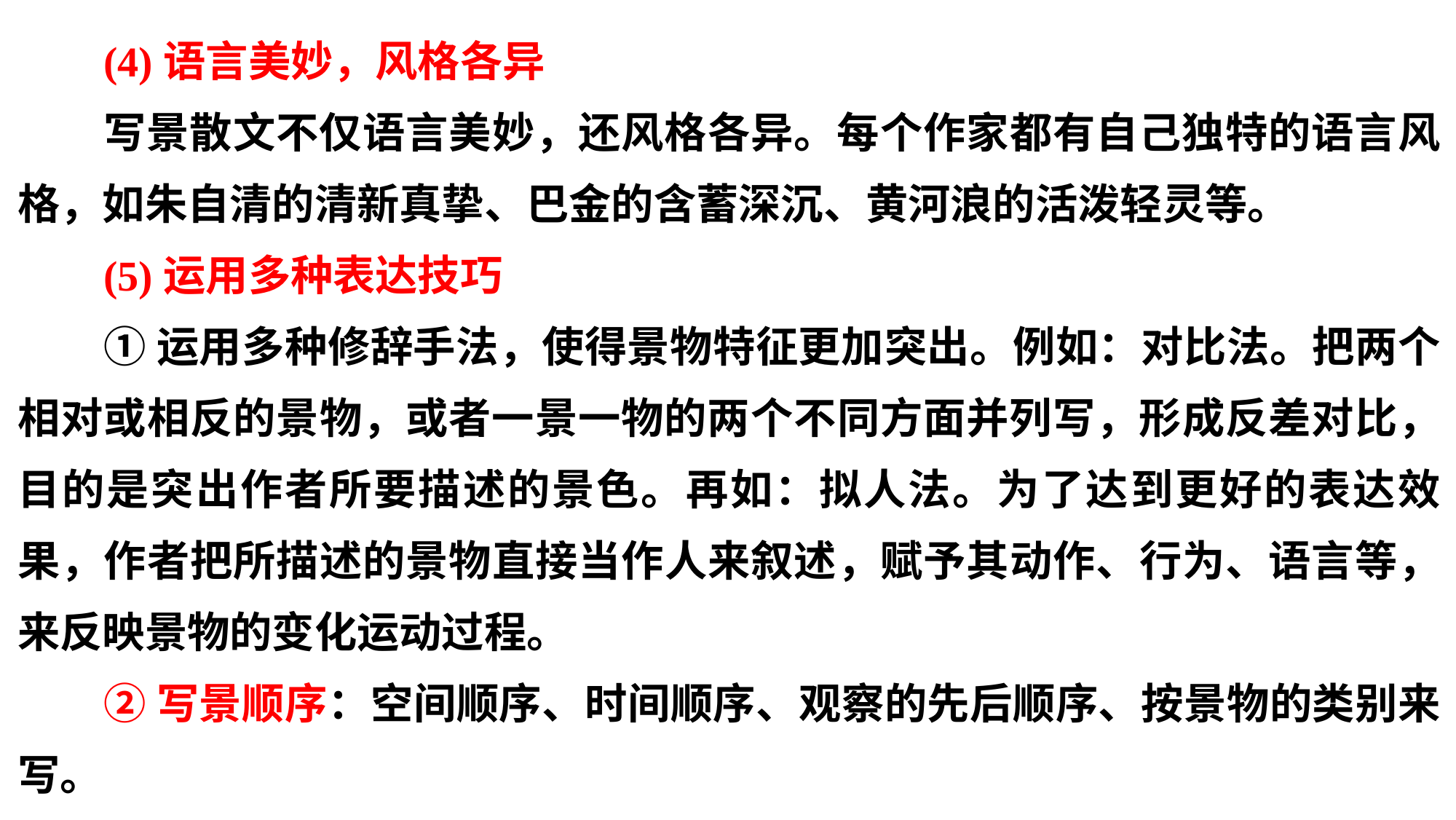

(4)语言美妙，风格各异
写景散文不仅语言美妙，还风格各异。每个作家都有自己独特的语言风格，如朱自清的清新真挚、巴金的含蓄深沉、黄河浪的活泼轻灵等。
(5)运用多种表达技巧
①运用多种修辞手法，使得景物特征更加突出。例如：对比法。把两个相对或相反的景物，或者一景一物的两个不同方面并列写，形成反差对比，目的是突出作者所要描述的景色。再如：拟人法。为了达到更好的表达效果，作者把所描述的景物直接当作人来叙述，赋予其动作、行为、语言等，来反映景物的变化运动过程。
②写景顺序：空间顺序、时间顺序、观察的先后顺序、按景物的类别来写。